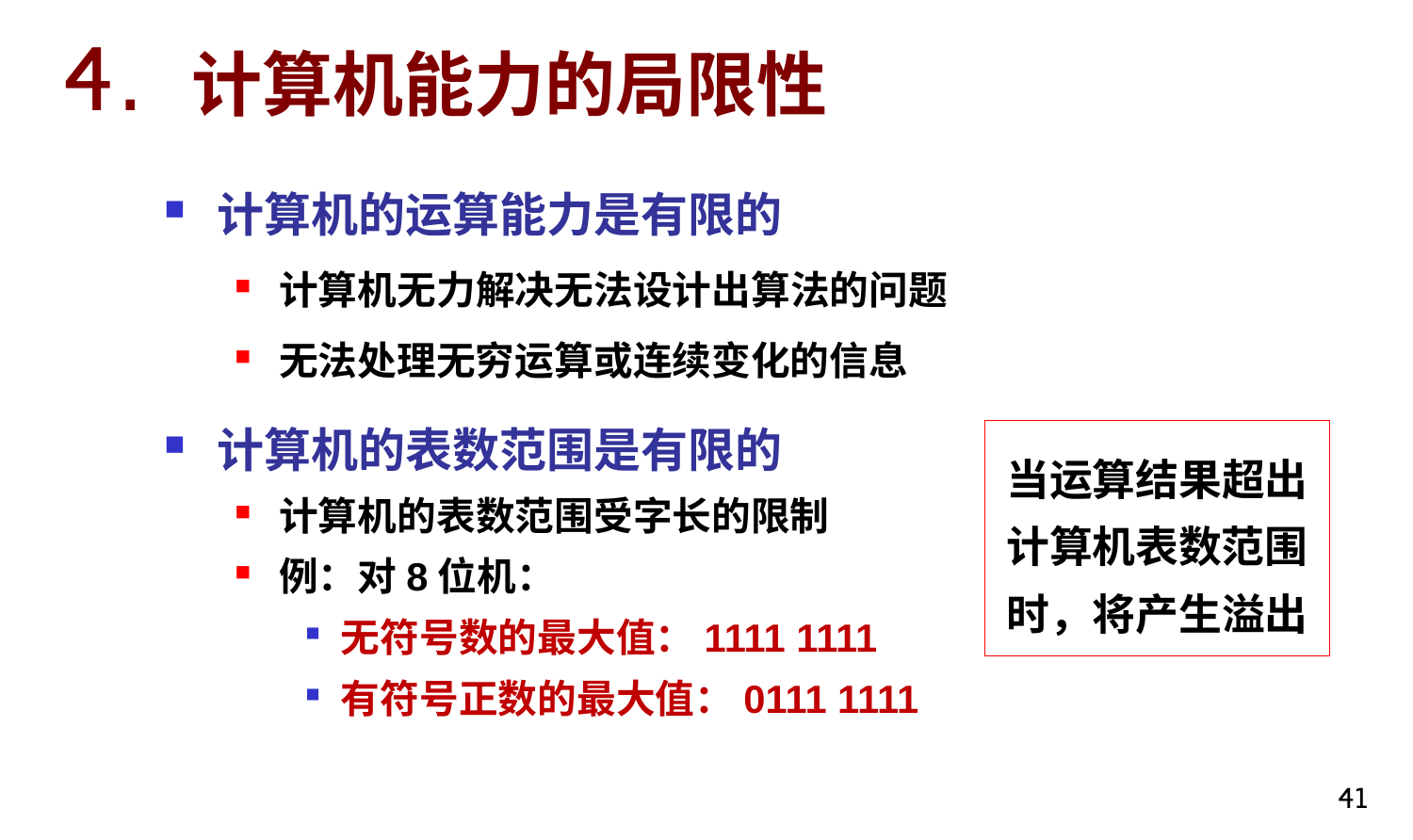

# 4. 计算机能力的局限性
计算机的运算能力是有限的
计算机无力解决无法设计出算法的问题
无法处理无穷运算或连续变化的信息
计算机的表数范围是有限的
计算机的表数范围受字长的限制
例：对8位机：
无符号数的最大值：1111 1111
有符号正数的最大值：0111 1111
当运算结果超出计算机表数范围时，将产生溢出
41